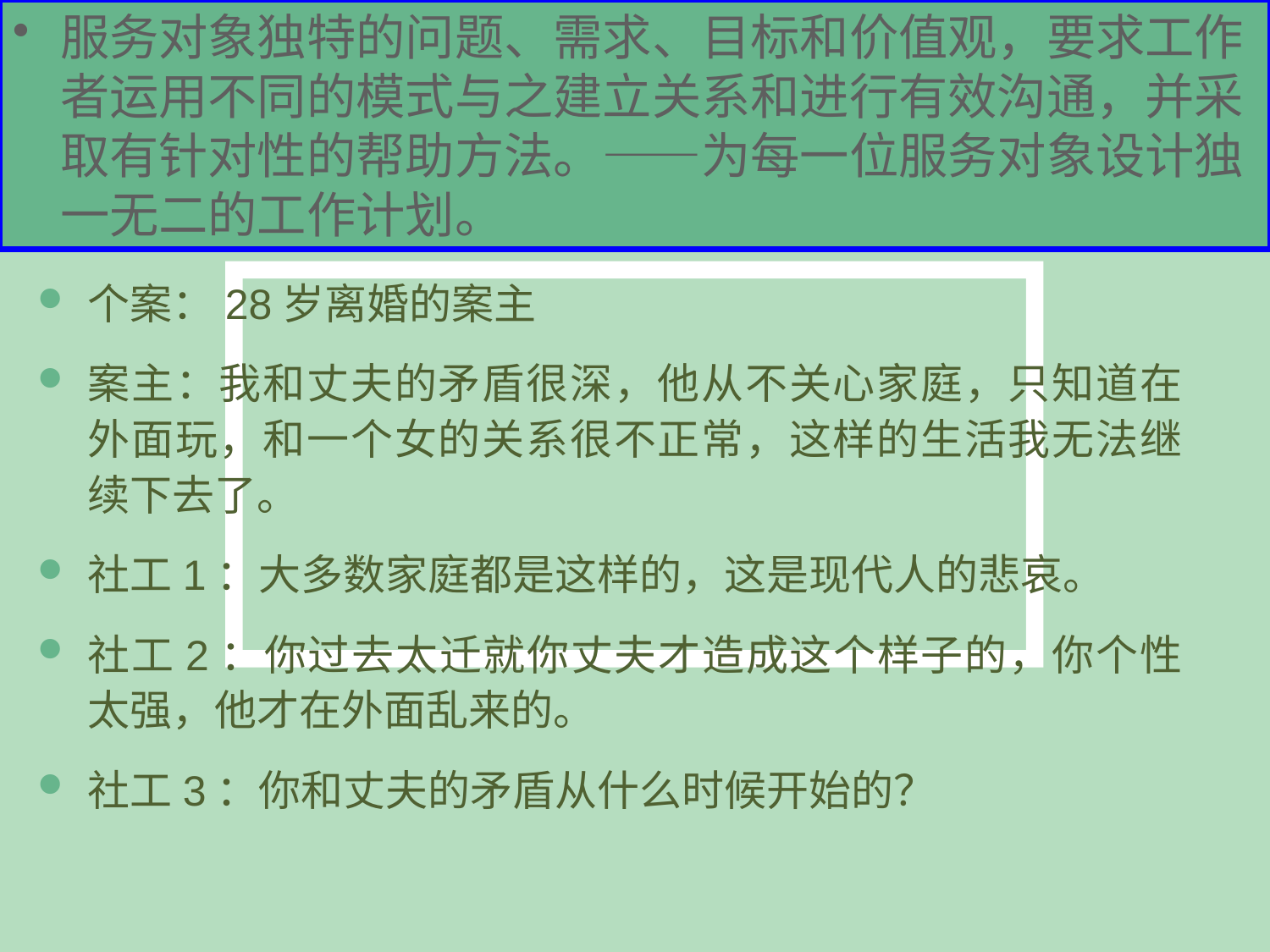

服务对象独特的问题、需求、目标和价值观，要求工作者运用不同的模式与之建立关系和进行有效沟通，并采取有针对性的帮助方法。——为每一位服务对象设计独一无二的工作计划。
个案：28岁离婚的案主
案主：我和丈夫的矛盾很深，他从不关心家庭，只知道在外面玩，和一个女的关系很不正常，这样的生活我无法继续下去了。
社工1：大多数家庭都是这样的，这是现代人的悲哀。
社工2：你过去太迁就你丈夫才造成这个样子的，你个性太强，他才在外面乱来的。
社工3：你和丈夫的矛盾从什么时候开始的？